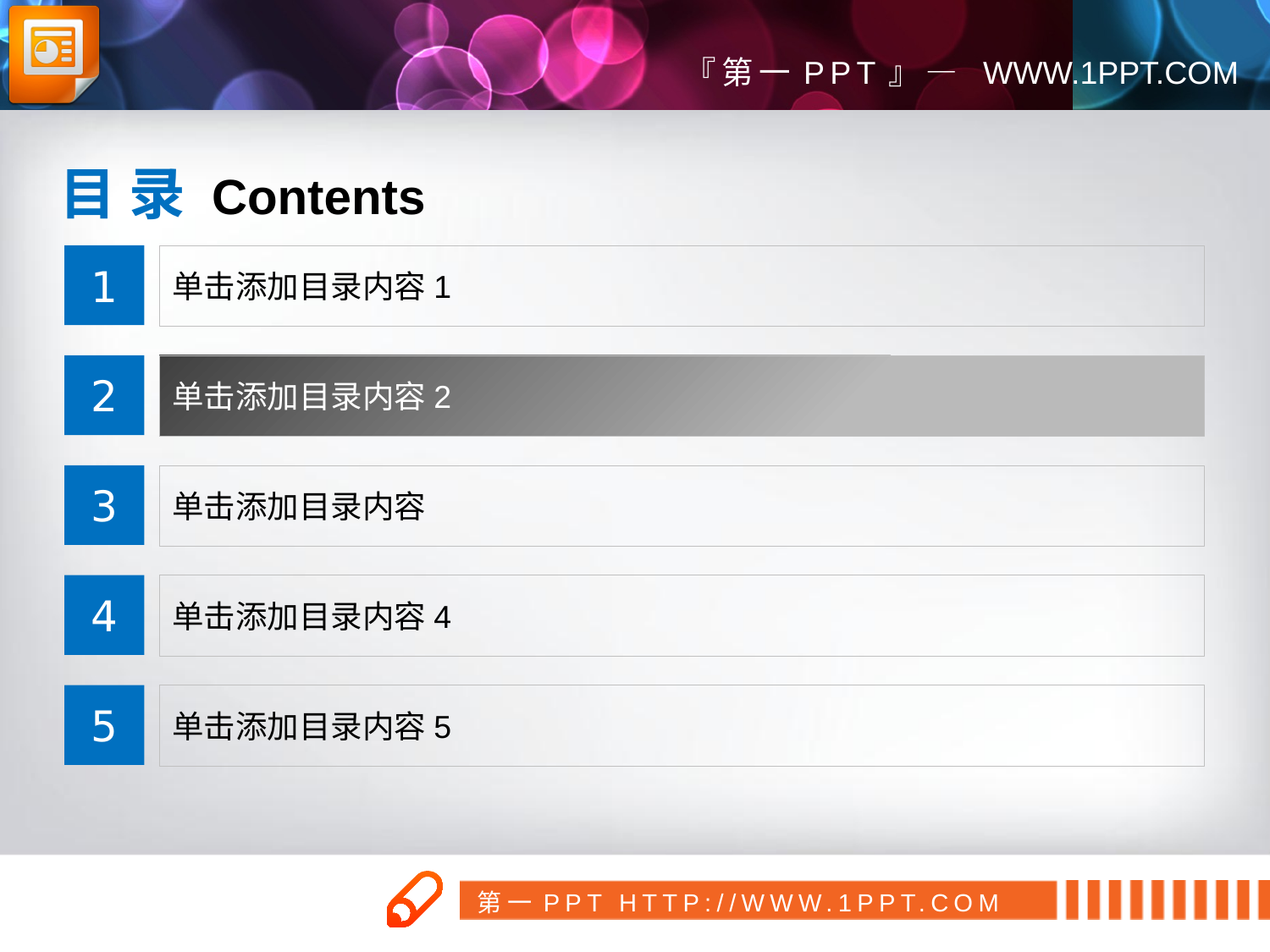

目 录 Contents
1
单击添加目录内容1
2
单击添加目录内容2
3
单击添加目录内容
4
单击添加目录内容4
5
单击添加目录内容5